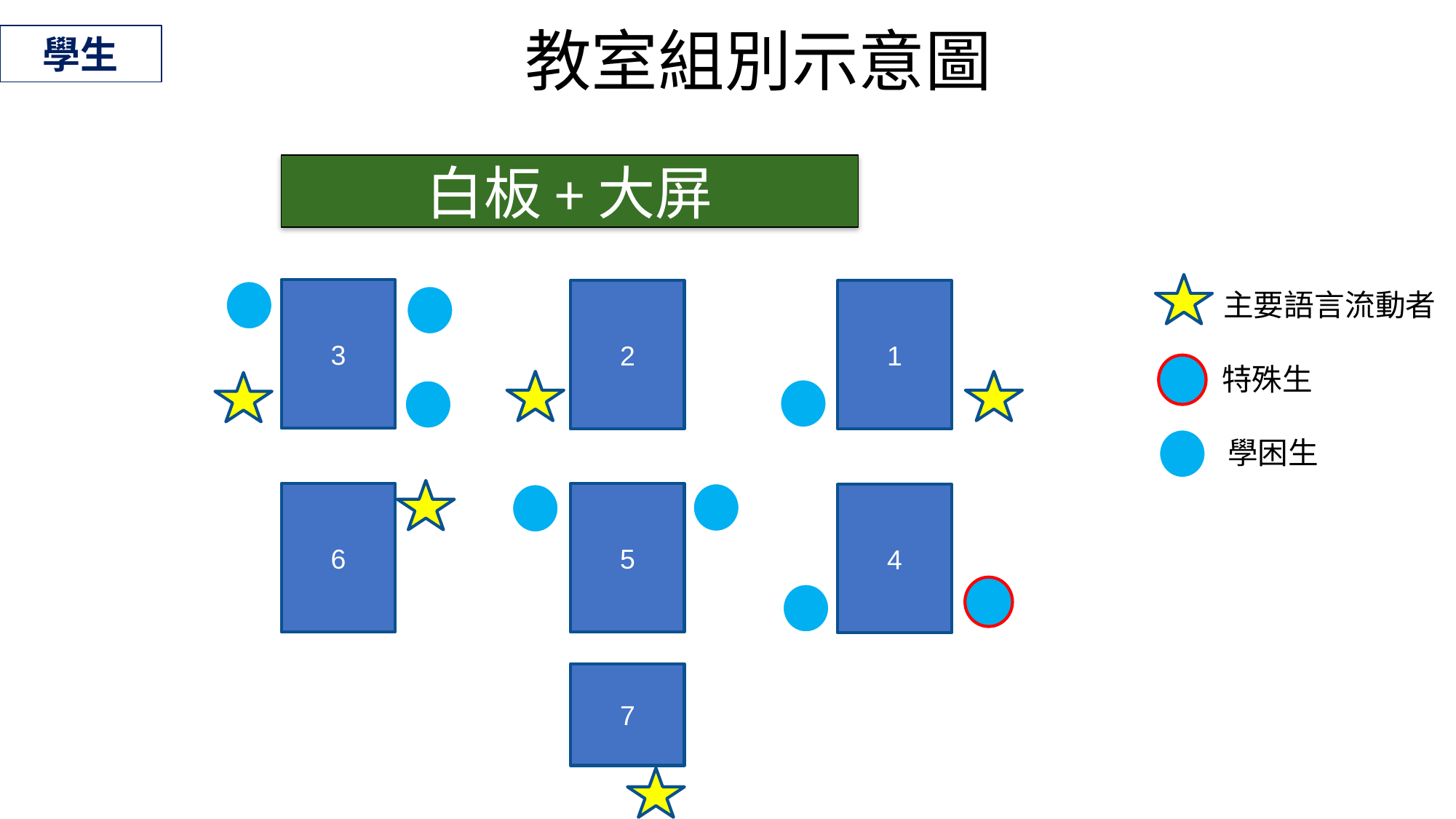

# 教室組別示意圖
學生
白板+大屏

3
1
主要語言流動者
2

特殊生

學困生

6

5
4

7